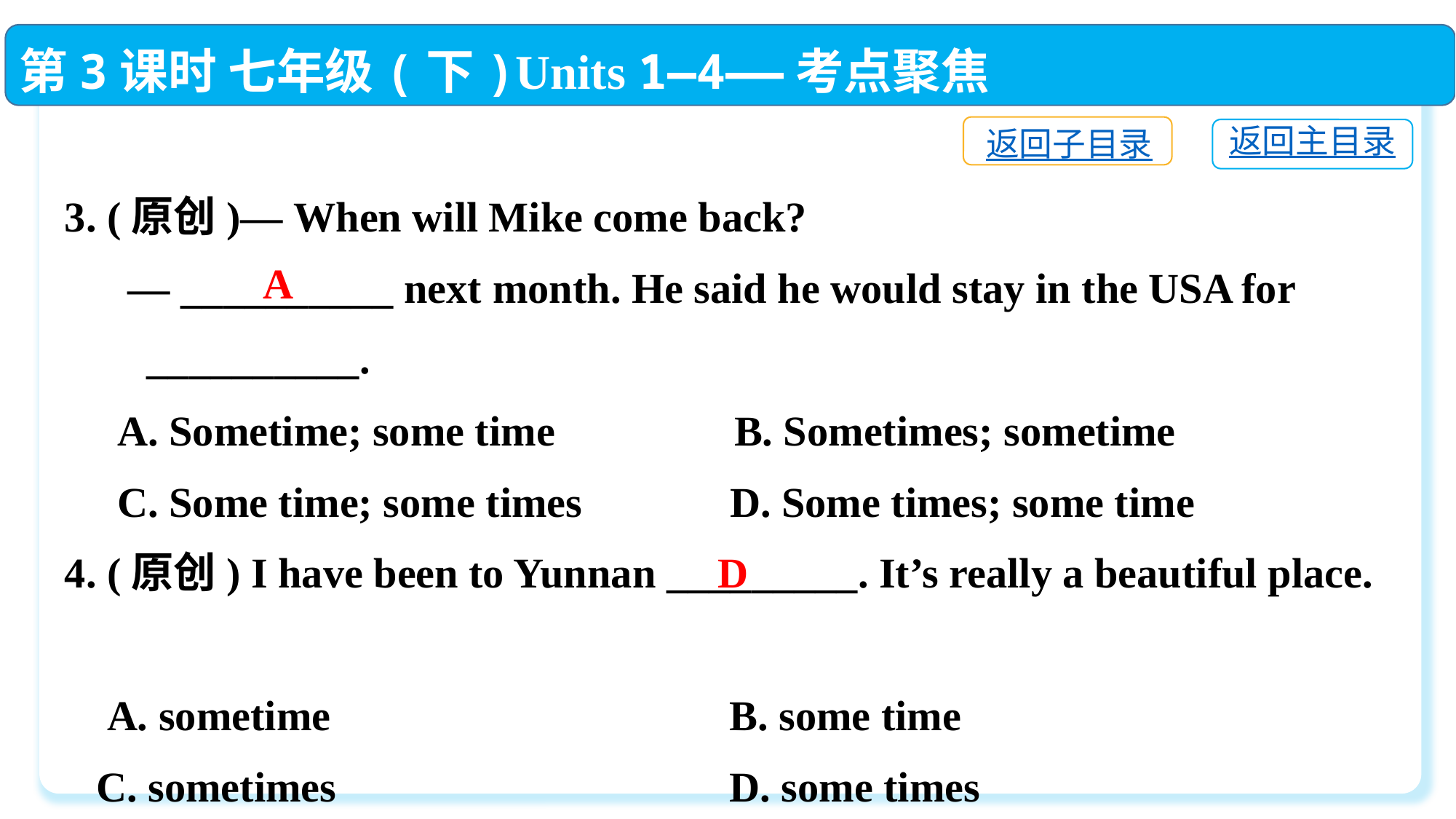

第3课时 七年级(下)Units 1—4——考点聚焦

返回子目录
返回主目录
3. (原创)— When will Mike come back?
      — __________ next month. He said he would stay in the USA for
 　 __________.
     A. Sometime; some time                 B. Sometimes; sometime
     C. Some time; some times              D. Some times; some time
4. (原创) I have been to Yunnan _________. It’s really a beautiful place.
    A. sometime	                                B. some time
   C. sometimes	                                D. some times

A
D